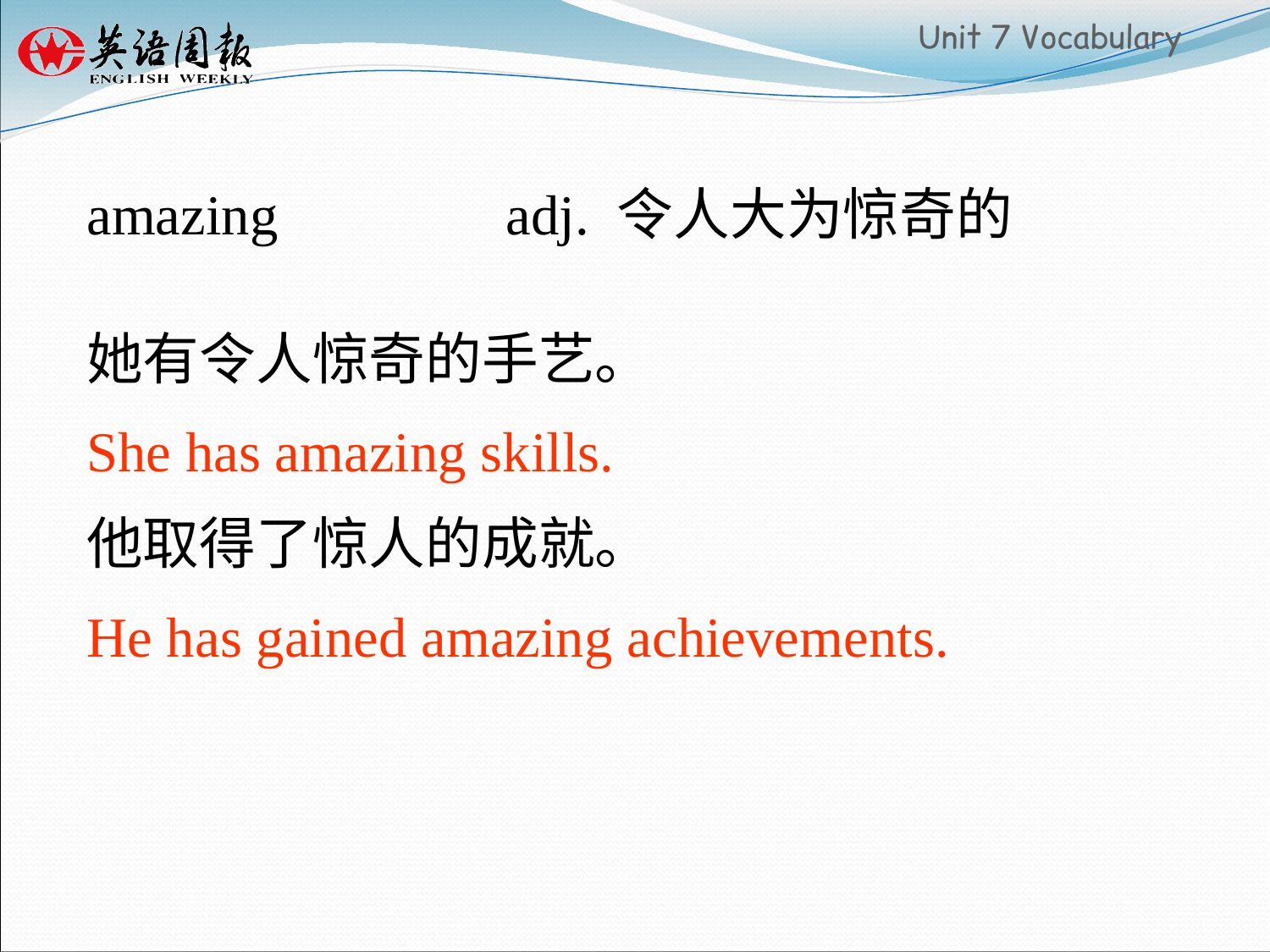

amazing 	         adj. 令人大为惊奇的

她有令人惊奇的手艺。
She has amazing skills.
他取得了惊人的成就。
He has gained amazing achievements.